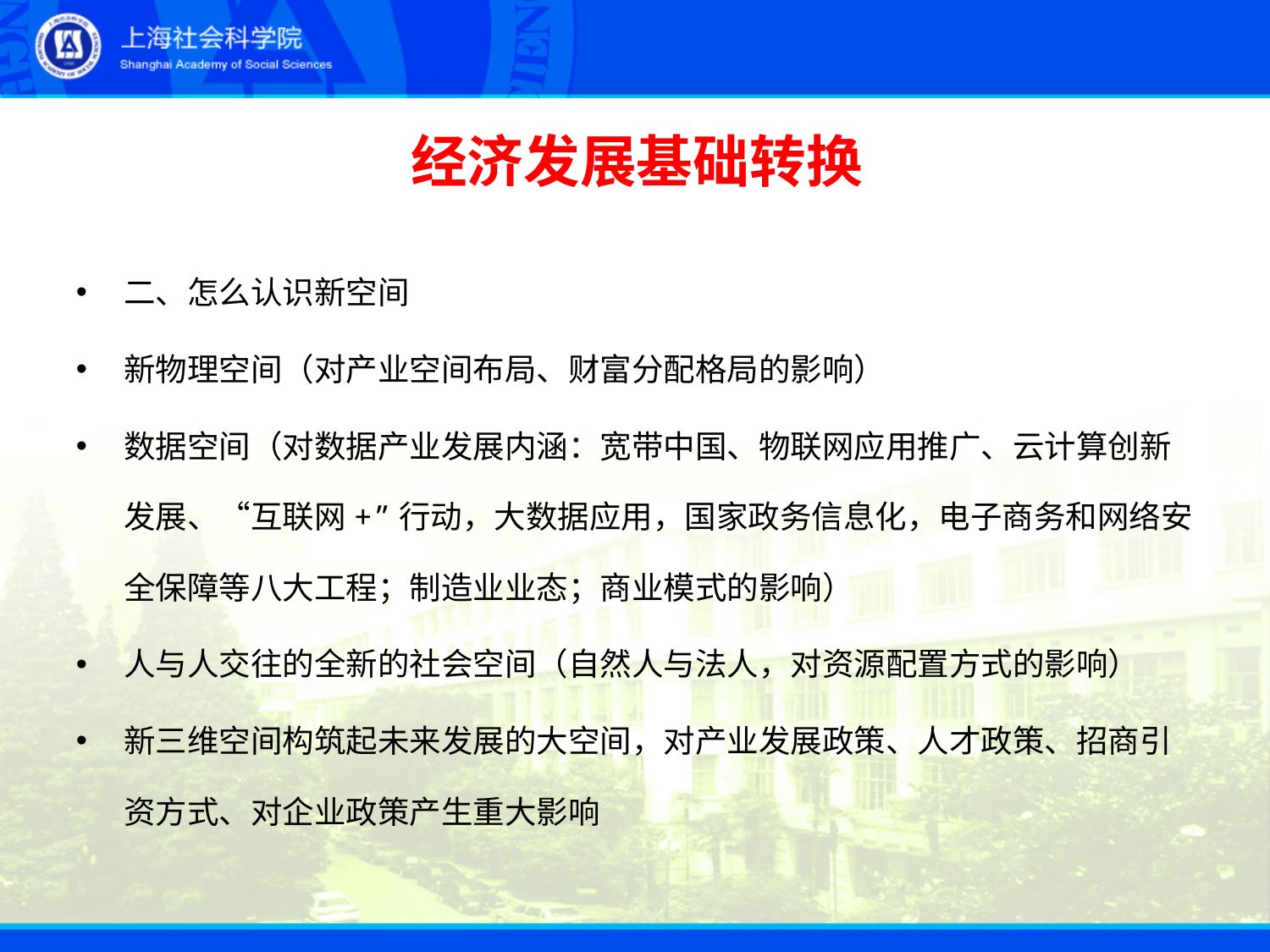

# 经济发展基础转换
二、怎么认识新空间
新物理空间（对产业空间布局、财富分配格局的影响）
数据空间（对数据产业发展内涵：宽带中国、物联网应用推广、云计算创新发展、“互联网+”行动，大数据应用，国家政务信息化，电子商务和网络安全保障等八大工程；制造业业态；商业模式的影响）
人与人交往的全新的社会空间（自然人与法人，对资源配置方式的影响）
新三维空间构筑起未来发展的大空间，对产业发展政策、人才政策、招商引资方式、对企业政策产生重大影响